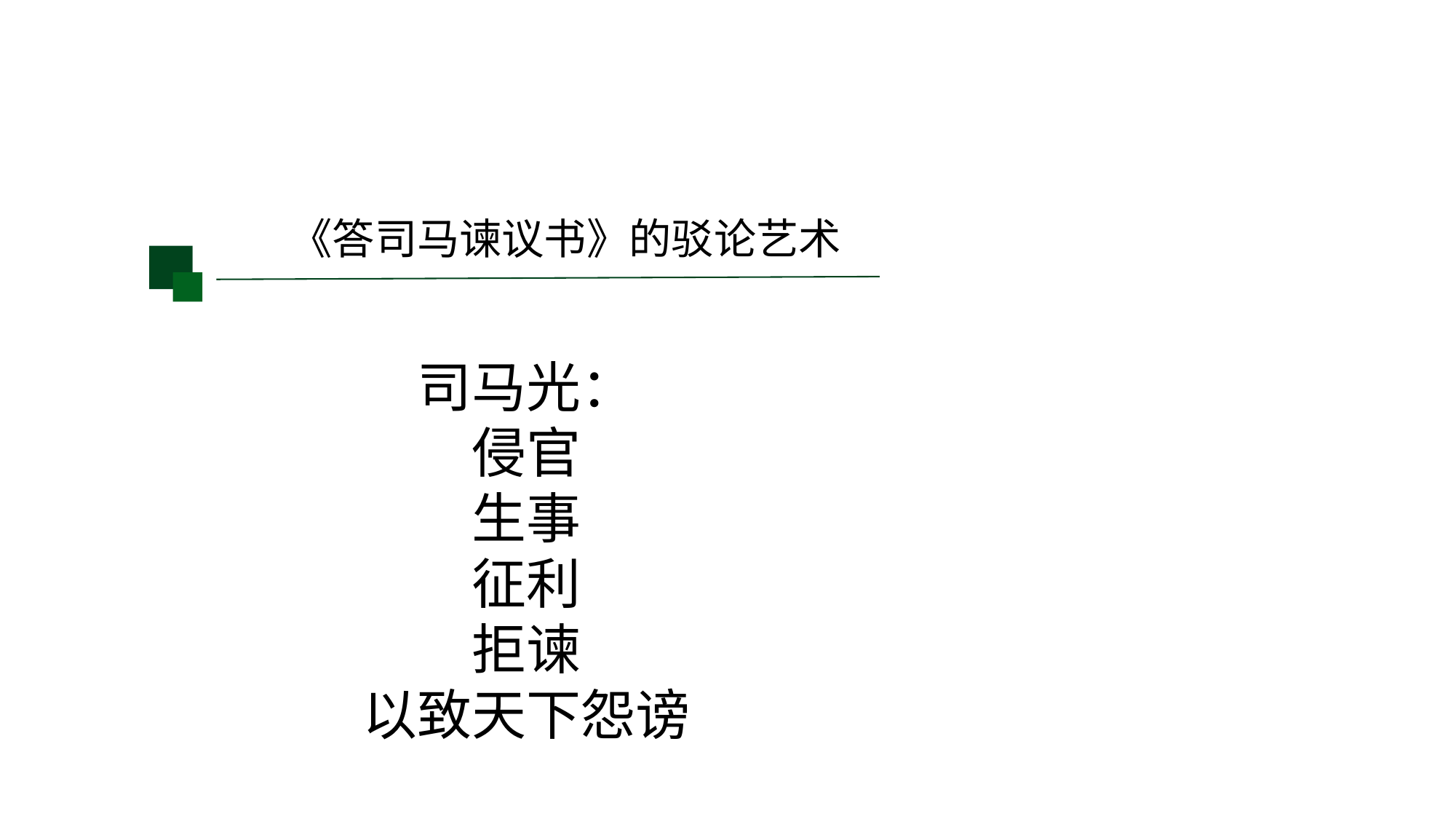

《答司马谏议书》的驳论艺术

司马光：
侵官
生事
征利
拒谏
以致天下怨谤